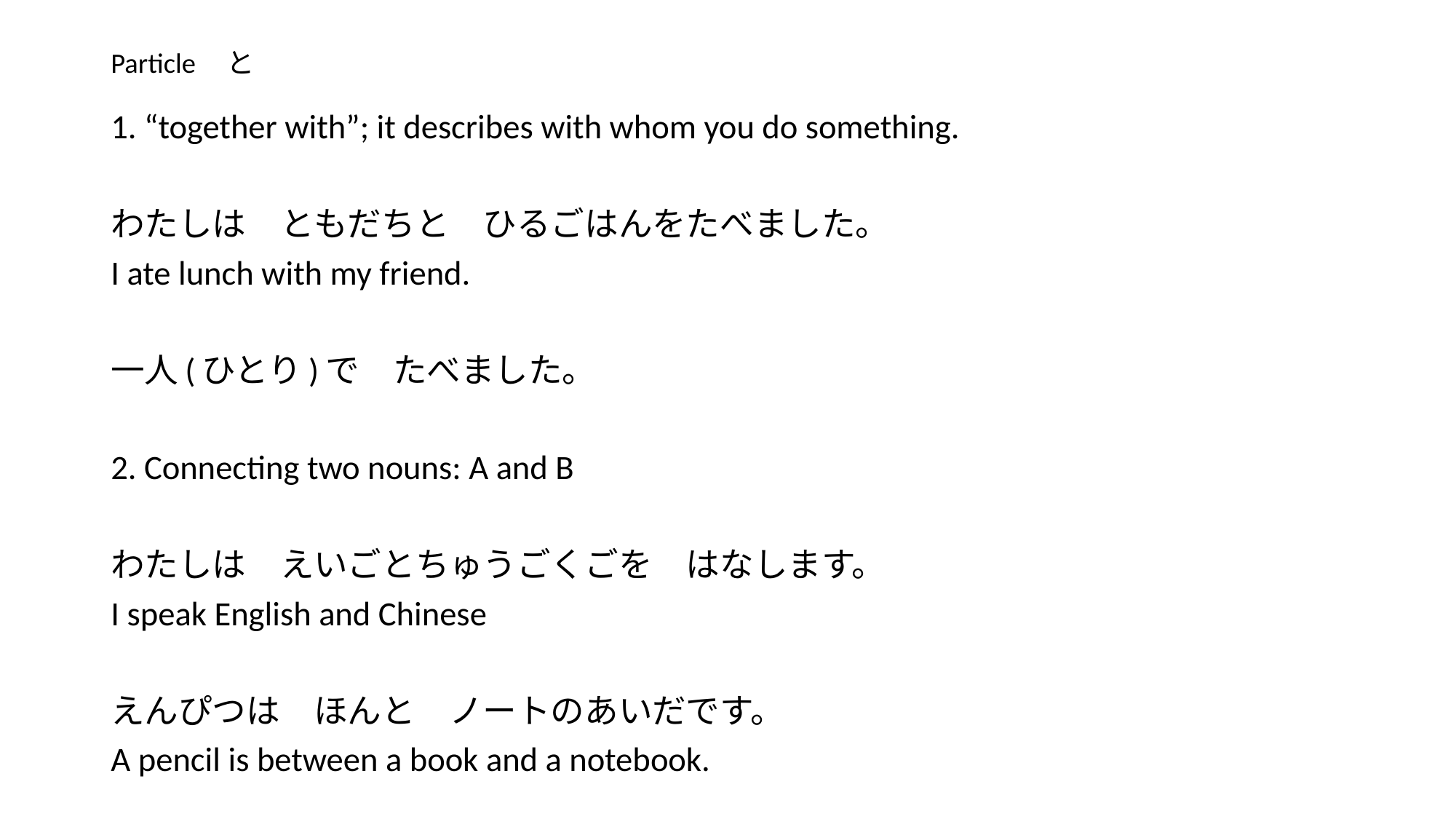

# Particle　と
1. “together with”; it describes with whom you do something.

わたしは　ともだちと　ひるごはんをたべました。
I ate lunch with my friend.

一人(ひとり)で　たべました。

2. Connecting two nouns: A and B

わたしは　えいごとちゅうごくごを　はなします。
I speak English and Chinese

えんぴつは　ほんと　ノートのあいだです。
A pencil is between a book and a notebook.